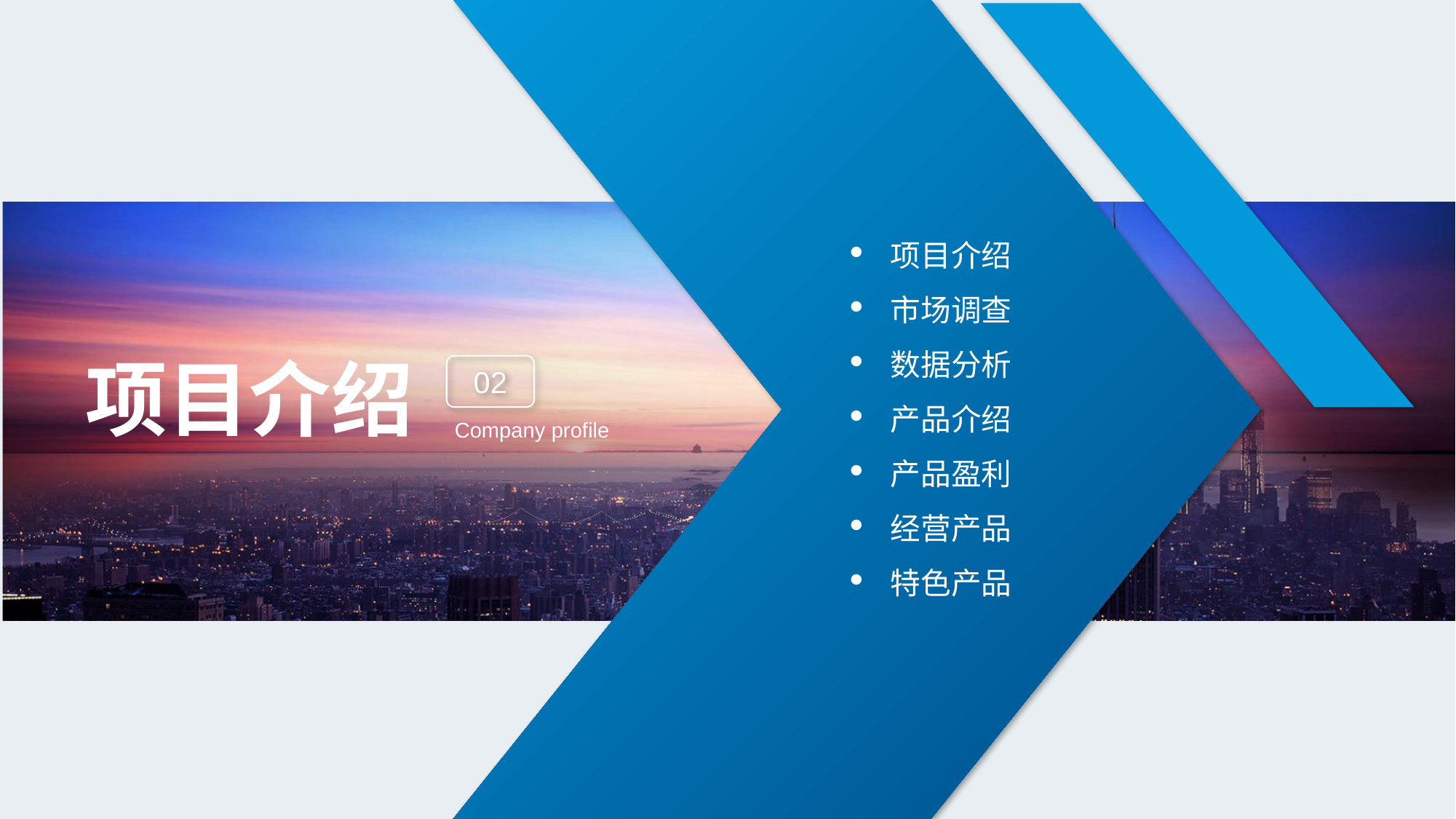

项目介绍
市场调查
数据分析
产品介绍
产品盈利
经营产品
特色产品
项目介绍
02
Company profile